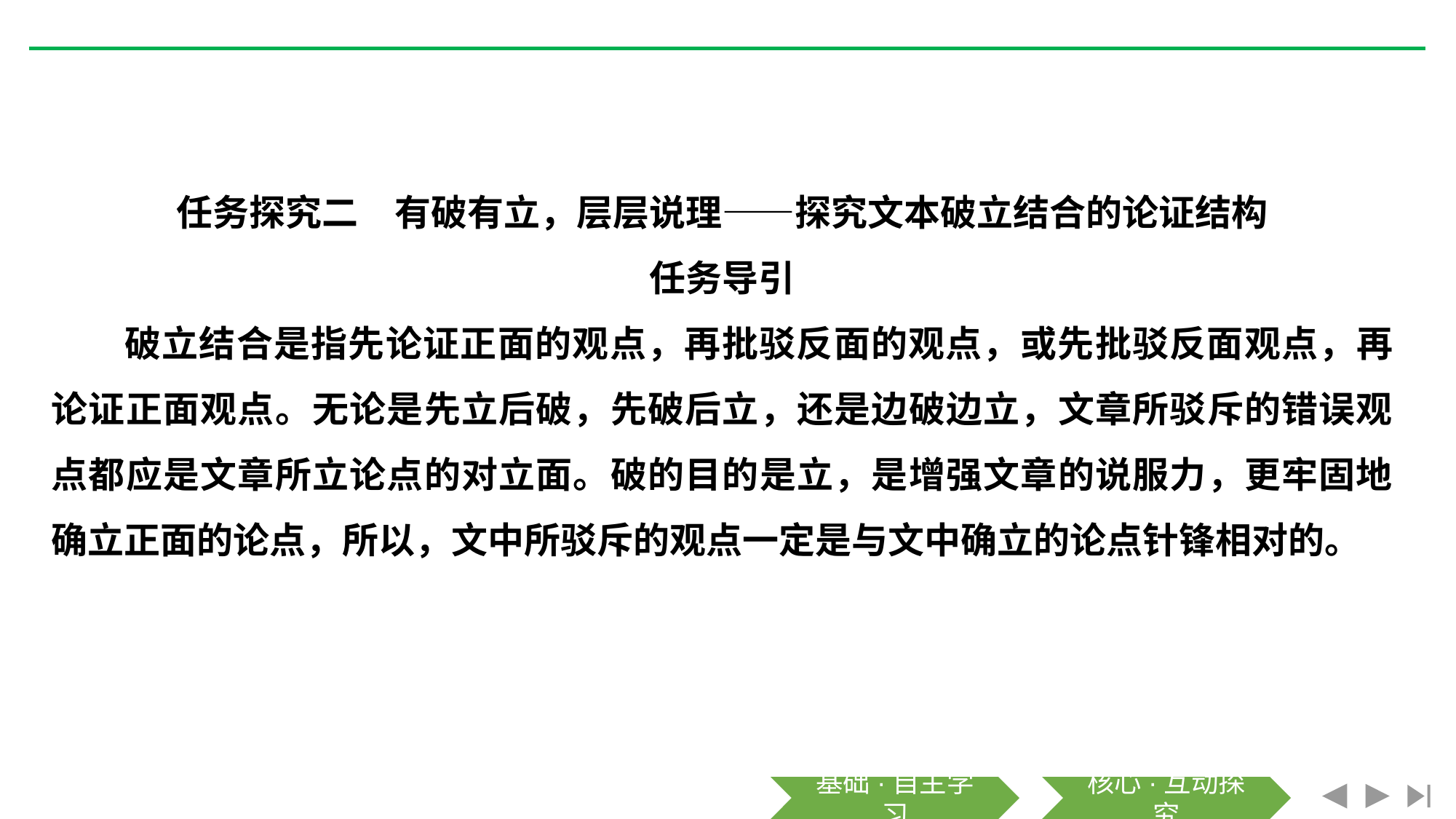

任务探究二　有破有立，层层说理——探究文本破立结合的论证结构
任务导引
破立结合是指先论证正面的观点，再批驳反面的观点，或先批驳反面观点，再论证正面观点。无论是先立后破，先破后立，还是边破边立，文章所驳斥的错误观点都应是文章所立论点的对立面。破的目的是立，是增强文章的说服力，更牢固地确立正面的论点，所以，文中所驳斥的观点一定是与文中确立的论点针锋相对的。